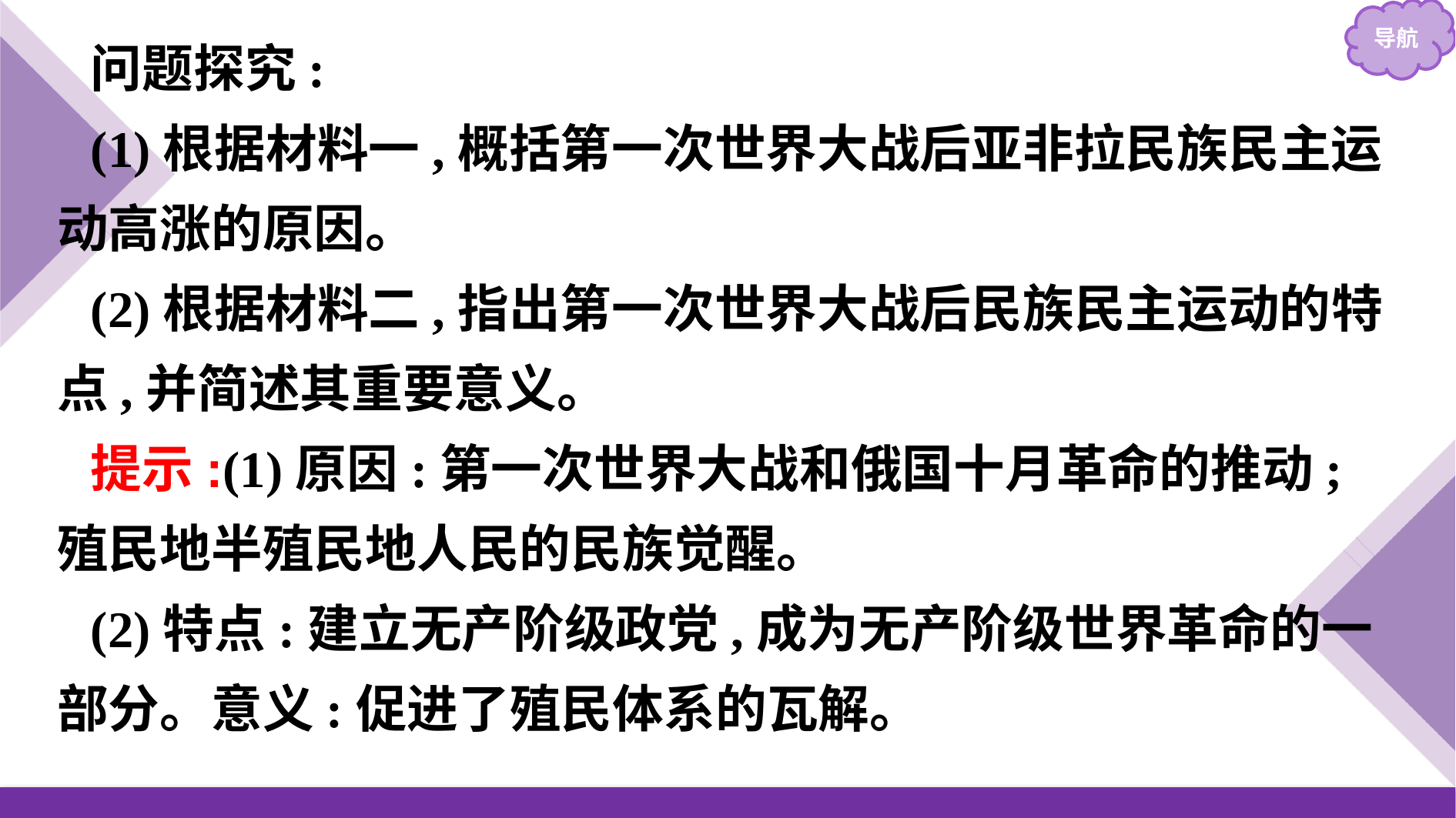

问题探究:
(1)根据材料一,概括第一次世界大战后亚非拉民族民主运动高涨的原因。
(2)根据材料二,指出第一次世界大战后民族民主运动的特点,并简述其重要意义。
提示:(1)原因:第一次世界大战和俄国十月革命的推动;殖民地半殖民地人民的民族觉醒。
(2)特点:建立无产阶级政党,成为无产阶级世界革命的一部分。意义:促进了殖民体系的瓦解。